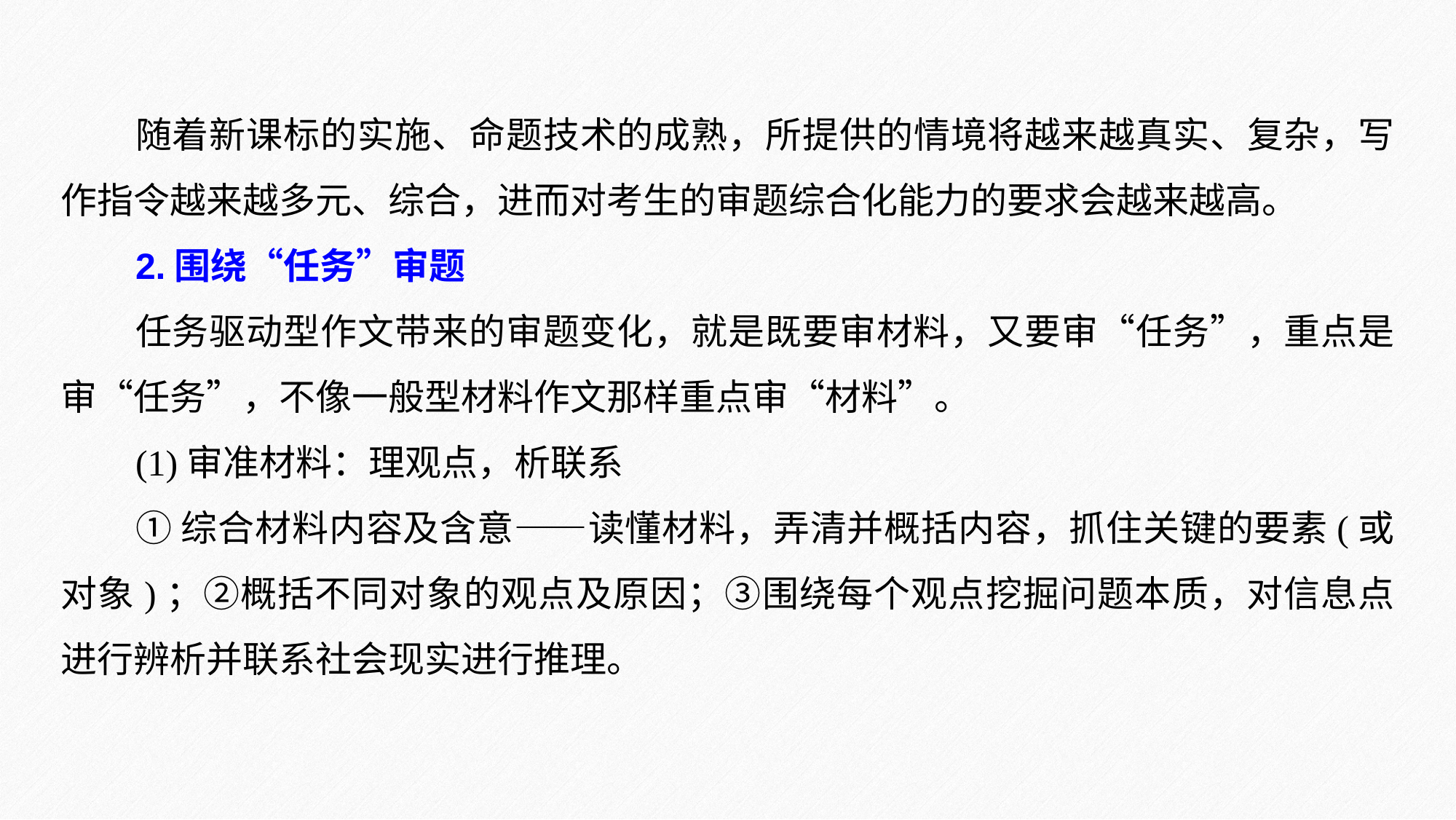

随着新课标的实施、命题技术的成熟，所提供的情境将越来越真实、复杂，写作指令越来越多元、综合，进而对考生的审题综合化能力的要求会越来越高。
2.围绕“任务”审题
任务驱动型作文带来的审题变化，就是既要审材料，又要审“任务”，重点是审“任务”，不像一般型材料作文那样重点审“材料”。
(1)审准材料：理观点，析联系
①综合材料内容及含意——读懂材料，弄清并概括内容，抓住关键的要素(或对象)；②概括不同对象的观点及原因；③围绕每个观点挖掘问题本质，对信息点进行辨析并联系社会现实进行推理。